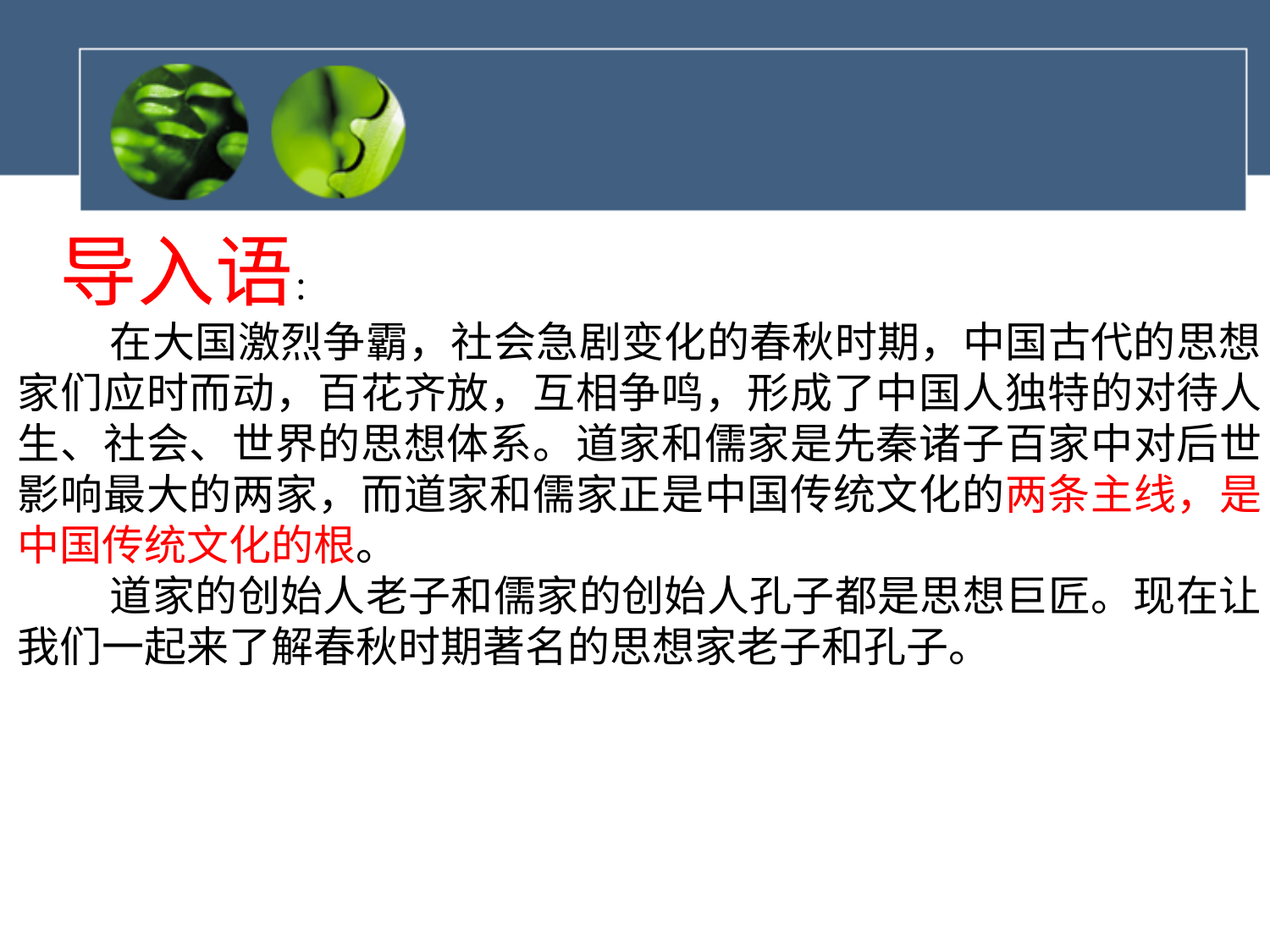

导入语：
    在大国激烈争霸，社会急剧变化的春秋时期，中国古代的思想家们应时而动，百花齐放，互相争鸣，形成了中国人独特的对待人生、社会、世界的思想体系。道家和儒家是先秦诸子百家中对后世影响最大的两家，而道家和儒家正是中国传统文化的两条主线，是中国传统文化的根。
    道家的创始人老子和儒家的创始人孔子都是思想巨匠。现在让我们一起来了解春秋时期著名的思想家老子和孔子。